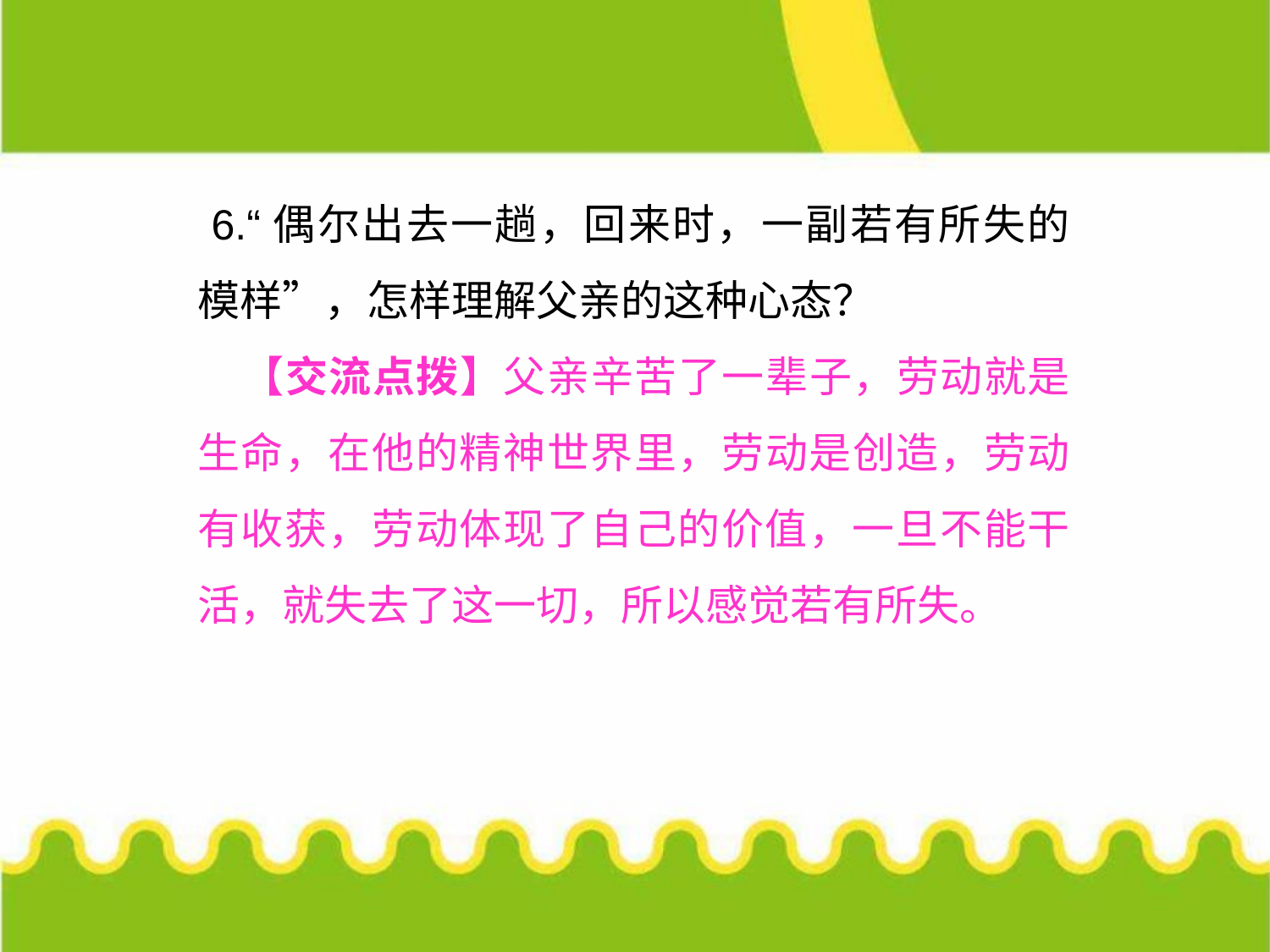

6.“偶尔出去一趟，回来时，一副若有所失的模样”，怎样理解父亲的这种心态？
   【交流点拨】父亲辛苦了一辈子，劳动就是生命，在他的精神世界里，劳动是创造，劳动有收获，劳动体现了自己的价值，一旦不能干活，就失去了这一切，所以感觉若有所失。